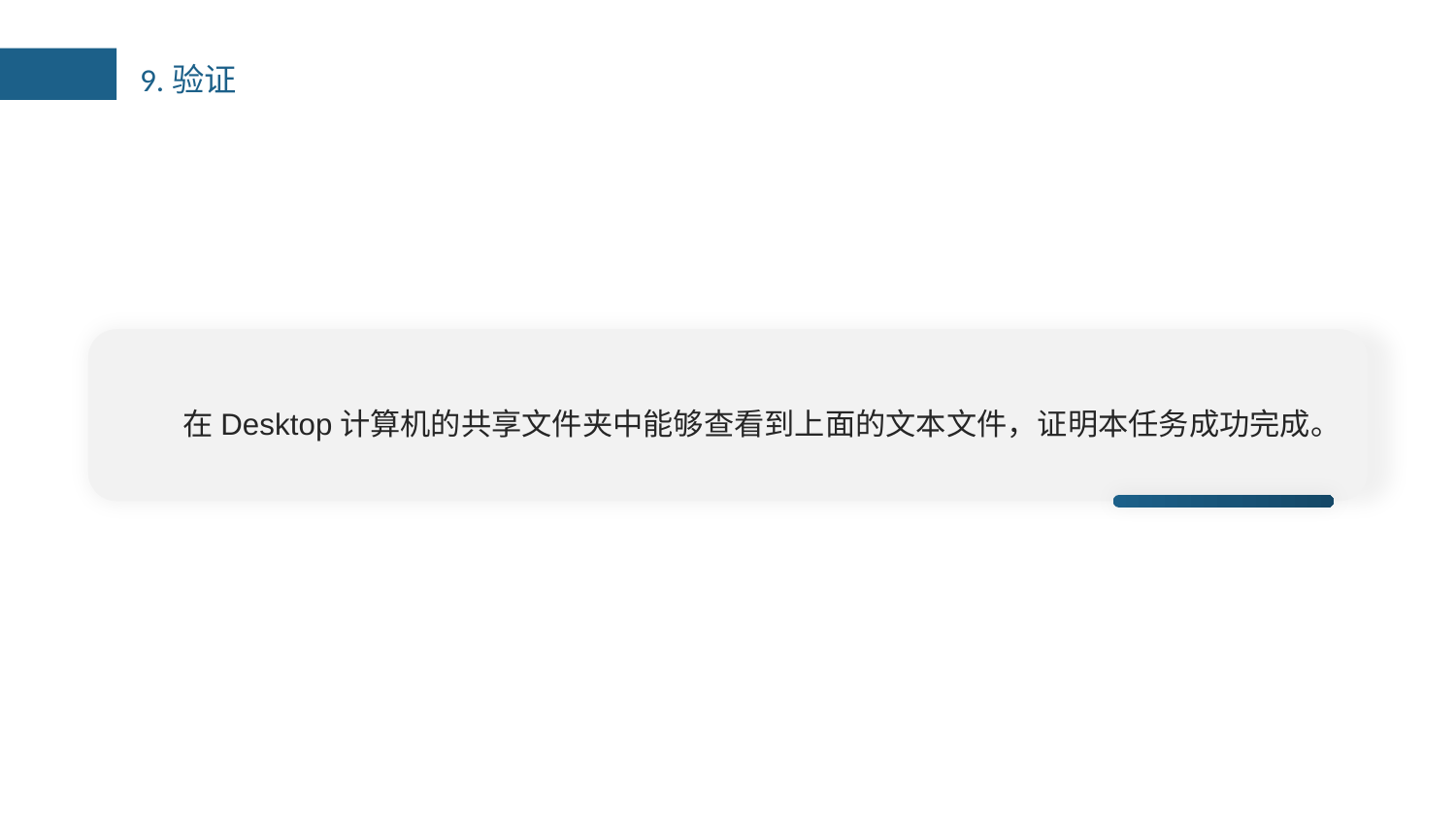

9.验证

在Desktop计算机的共享文件夹中能够查看到上面的文本文件，证明本任务成功完成。